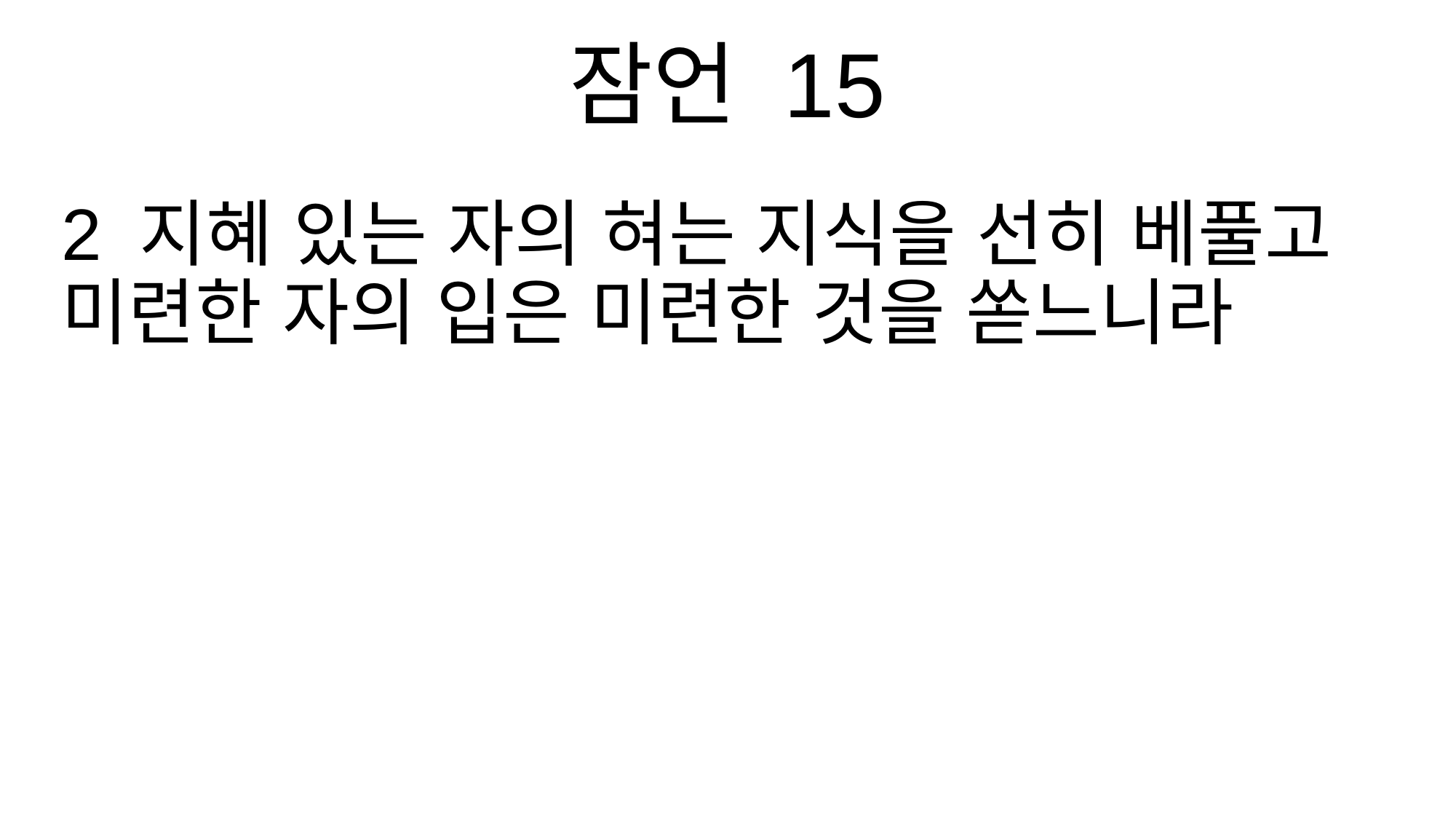

잠언 15
2 지혜 있는 자의 혀는 지식을 선히 베풀고 미련한 자의 입은 미련한 것을 쏟느니라